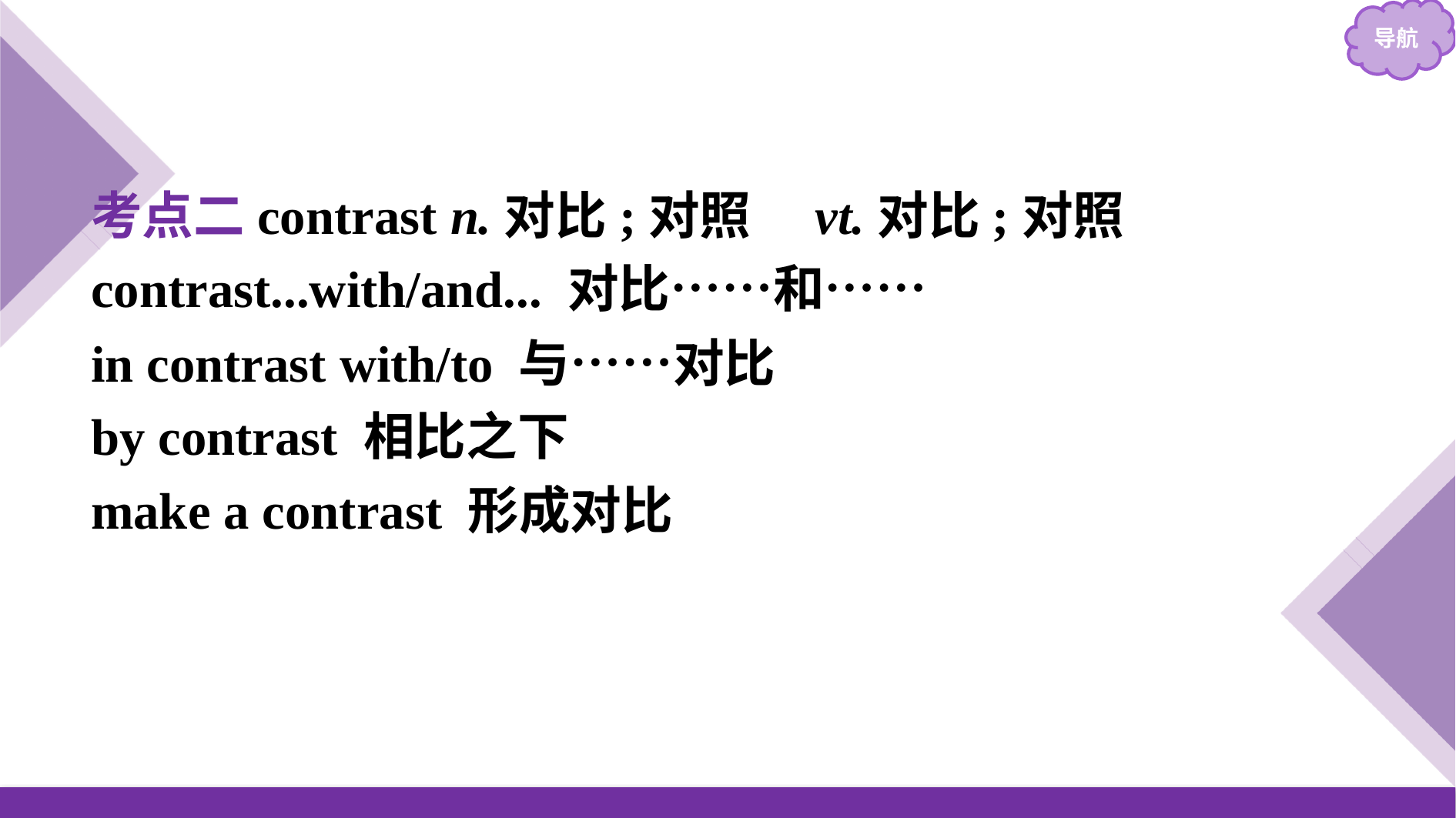

考点二contrast n.对比;对照　vt.对比;对照
contrast...with/and... 对比……和……
in contrast with/to 与……对比
by contrast 相比之下
make a contrast 形成对比